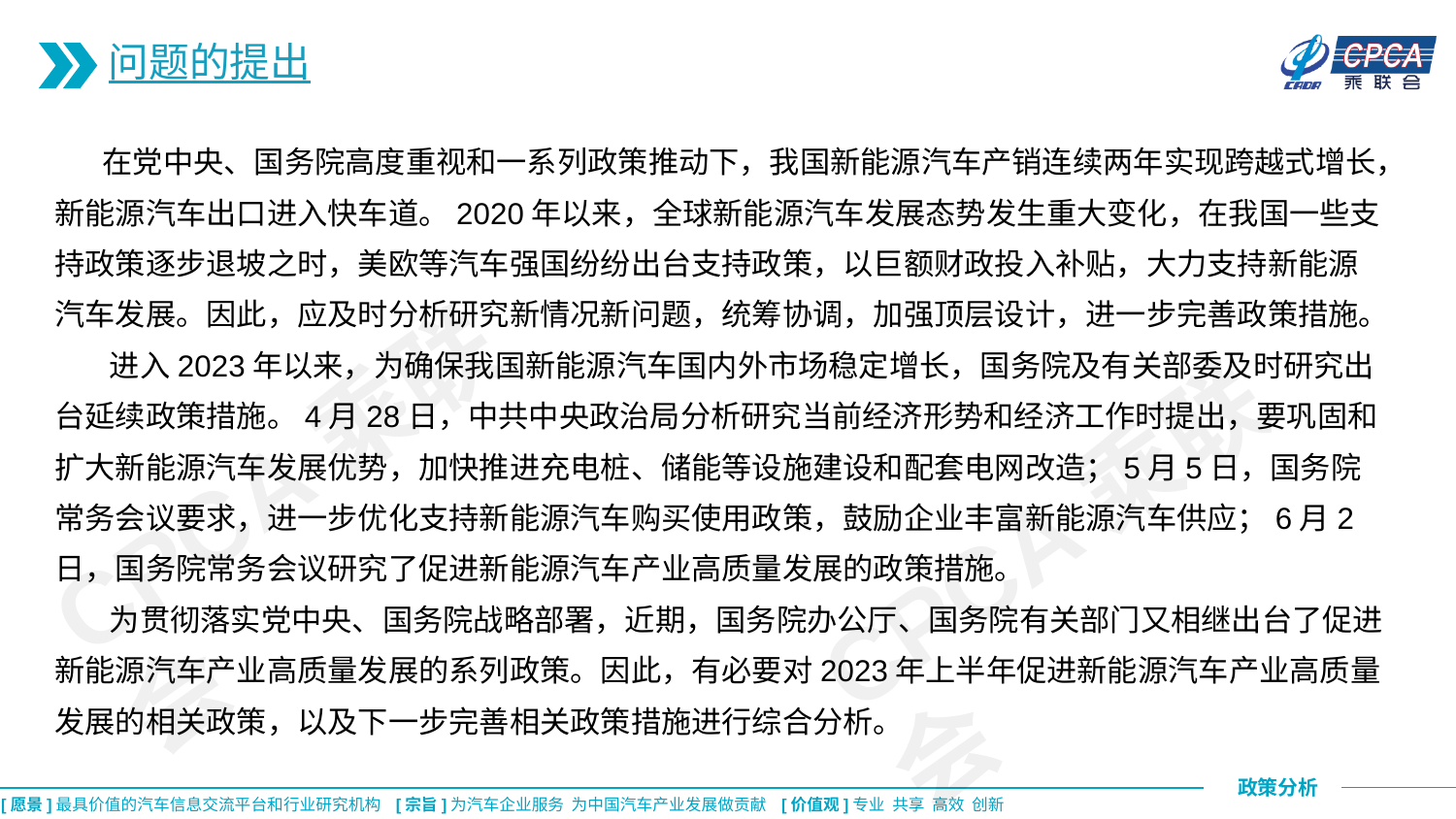

问题的提出
      在党中央、国务院高度重视和一系列政策推动下，我国新能源汽车产销连续两年实现跨越式增长，新能源汽车出口进入快车道。2020年以来，全球新能源汽车发展态势发生重大变化，在我国一些支持政策逐步退坡之时，美欧等汽车强国纷纷出台支持政策，以巨额财政投入补贴，大力支持新能源汽车发展。因此，应及时分析研究新情况新问题，统筹协调，加强顶层设计，进一步完善政策措施。
       进入2023年以来，为确保我国新能源汽车国内外市场稳定增长，国务院及有关部委及时研究出台延续政策措施。4月28日，中共中央政治局分析研究当前经济形势和经济工作时提出，要巩固和扩大新能源汽车发展优势，加快推进充电桩、储能等设施建设和配套电网改造；5月5日，国务院常务会议要求，进一步优化支持新能源汽车购买使用政策，鼓励企业丰富新能源汽车供应；6月2日，国务院常务会议研究了促进新能源汽车产业高质量发展的政策措施。
       为贯彻落实党中央、国务院战略部署，近期，国务院办公厅、国务院有关部门又相继出台了促进新能源汽车产业高质量发展的系列政策。因此，有必要对2023年上半年促进新能源汽车产业高质量发展的相关政策，以及下一步完善相关政策措施进行综合分析。
CPCA乘联会
CPCA乘联会